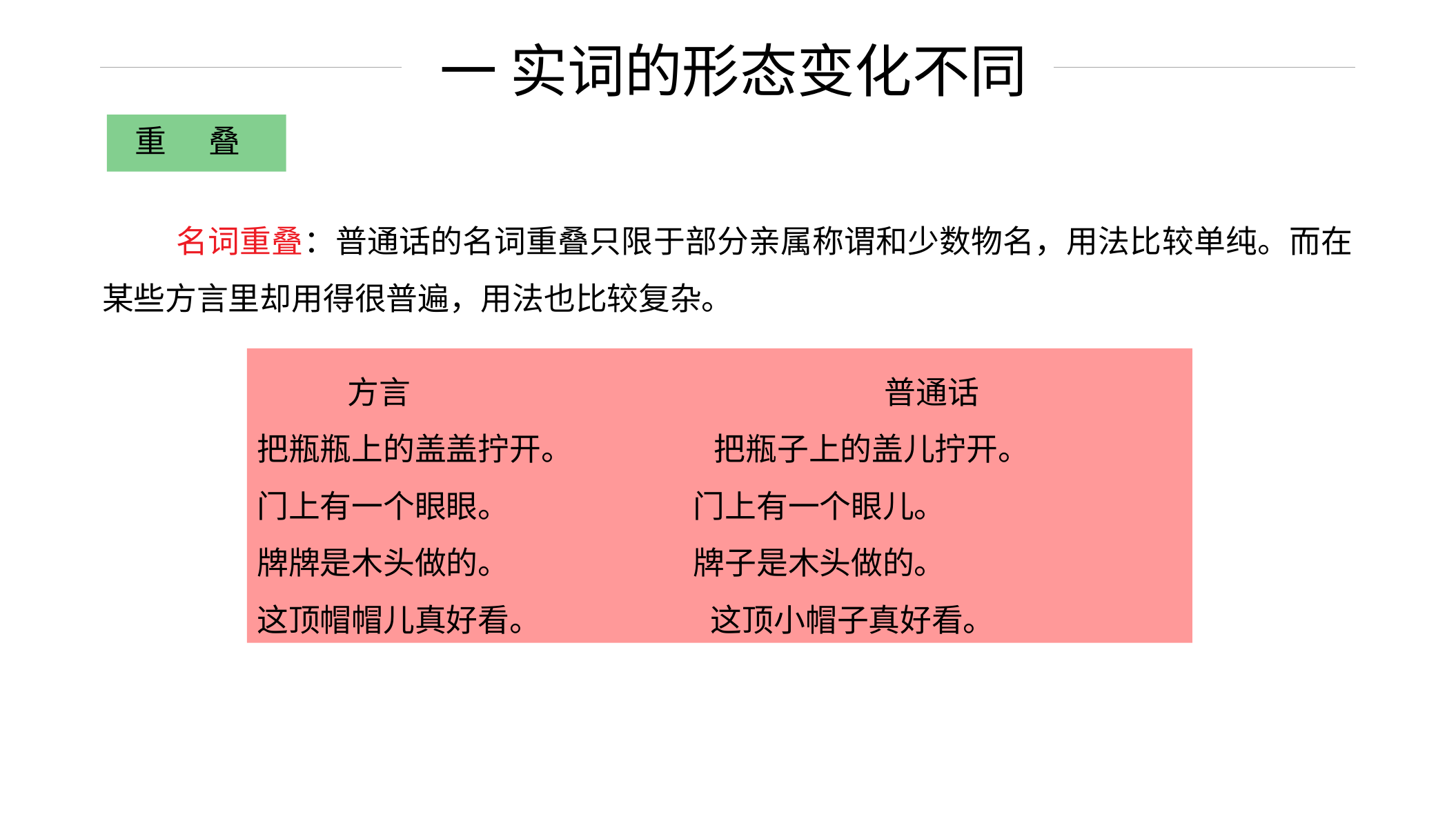

一 实词的形态变化不同

重      叠
         名词重叠：普通话的名词重叠只限于部分亲属称谓和少数物名，用法比较单纯。而在某些方言里却用得很普遍，用法也比较复杂。
　　　 方言　　　　　　　　　　 　　　        普通话
把瓶瓶上的盖盖拧开。                    把瓶子上的盖儿拧开。
门上有一个眼眼。                          门上有一个眼儿。
牌牌是木头做的。                          牌子是木头做的。
这顶帽帽儿真好看。                        这顶小帽子真好看。